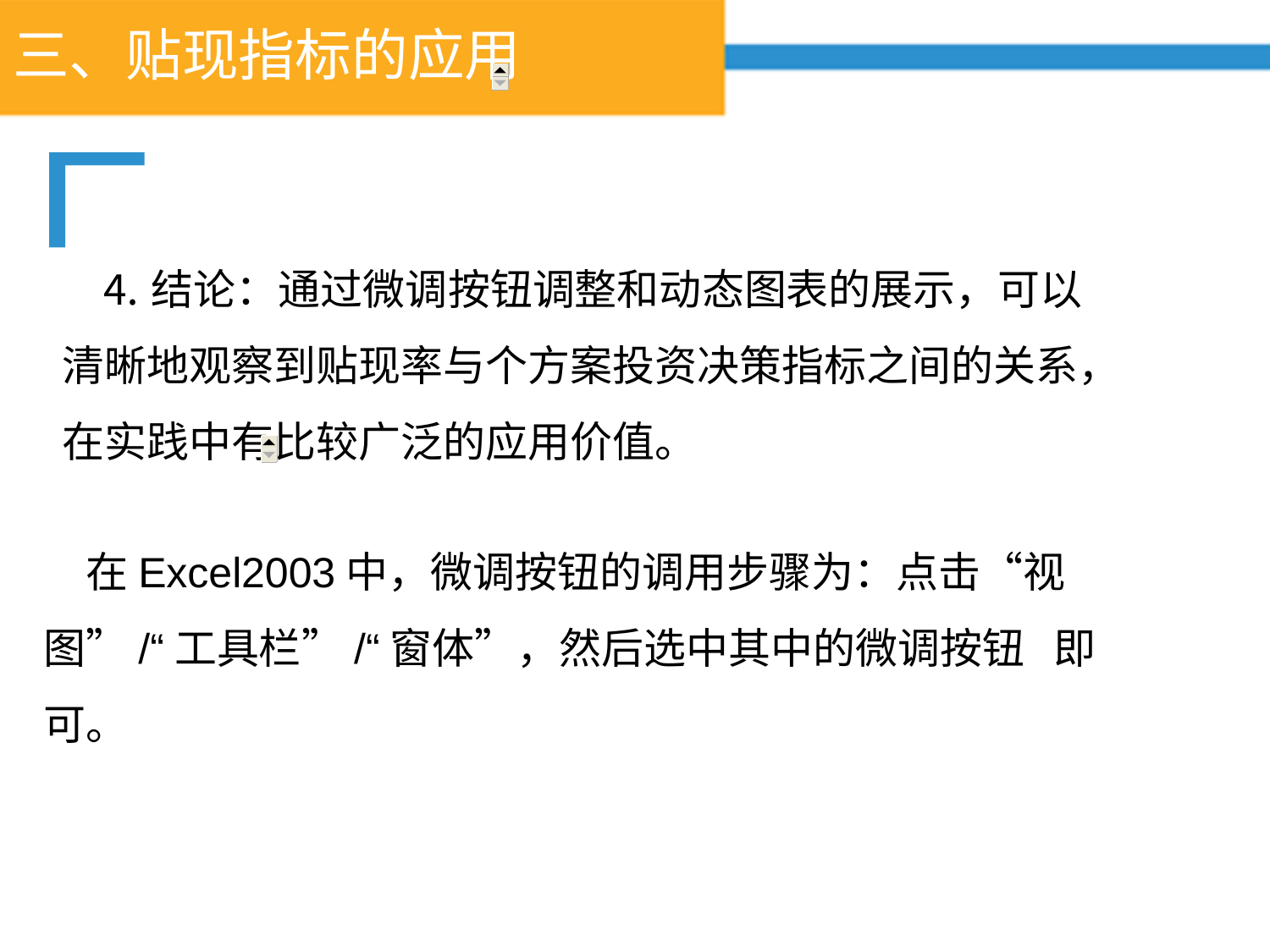

# 三、贴现指标的应用

⒋结论：通过微调按钮调整和动态图表的展示，可以清晰地观察到贴现率与个方案投资决策指标之间的关系，在实践中有比较广泛的应用价值。
在Excel2003中，微调按钮的调用步骤为：点击“视图”/“工具栏”/“窗体”，然后选中其中的微调按钮   即可。